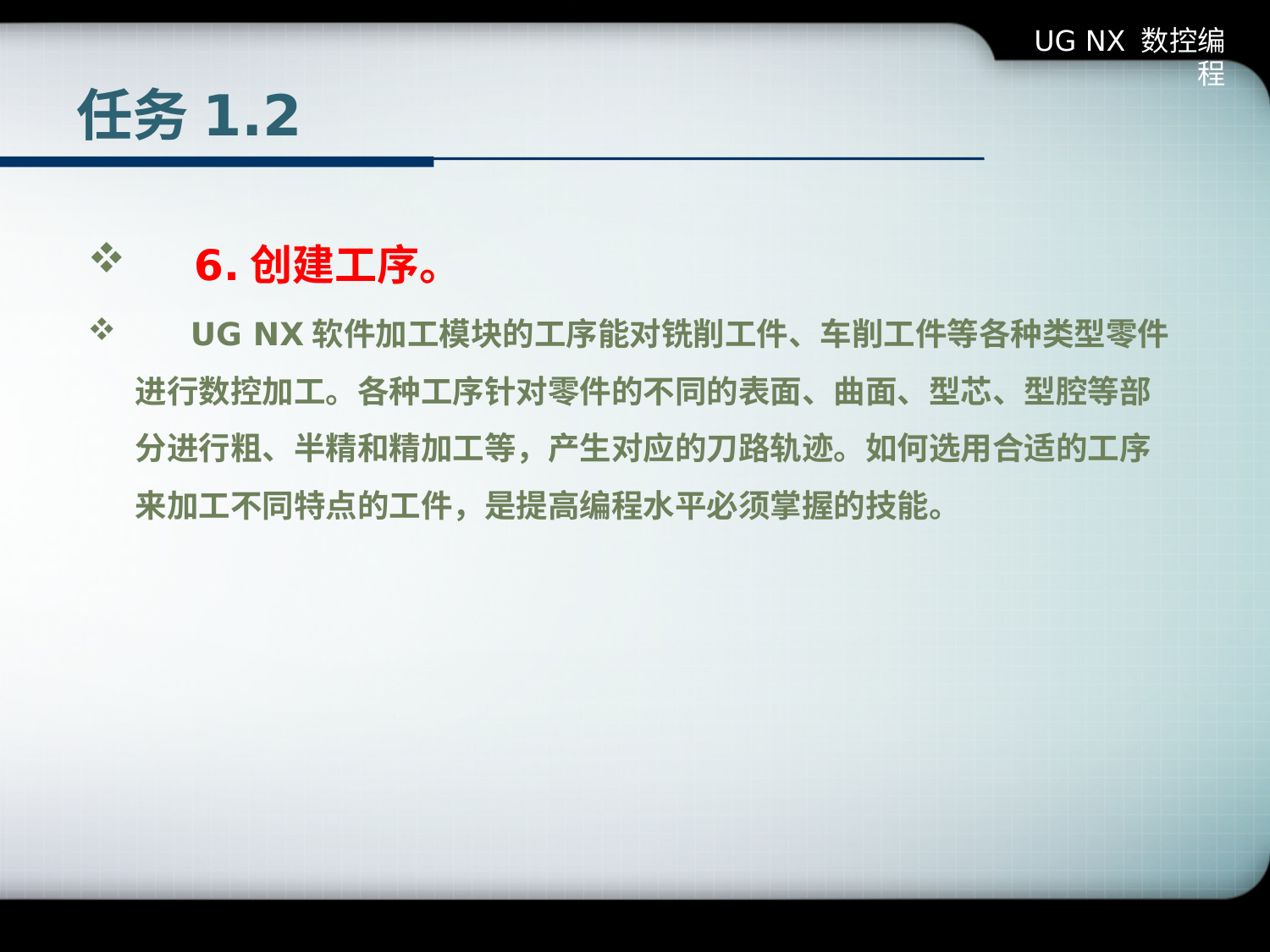

UG NX 数控编程
# 任务1.2
    6.创建工序。
     UG NX软件加工模块的工序能对铣削工件、车削工件等各种类型零件进行数控加工。各种工序针对零件的不同的表面、曲面、型芯、型腔等部分进行粗、半精和精加工等，产生对应的刀路轨迹。如何选用合适的工序来加工不同特点的工件，是提高编程水平必须掌握的技能。